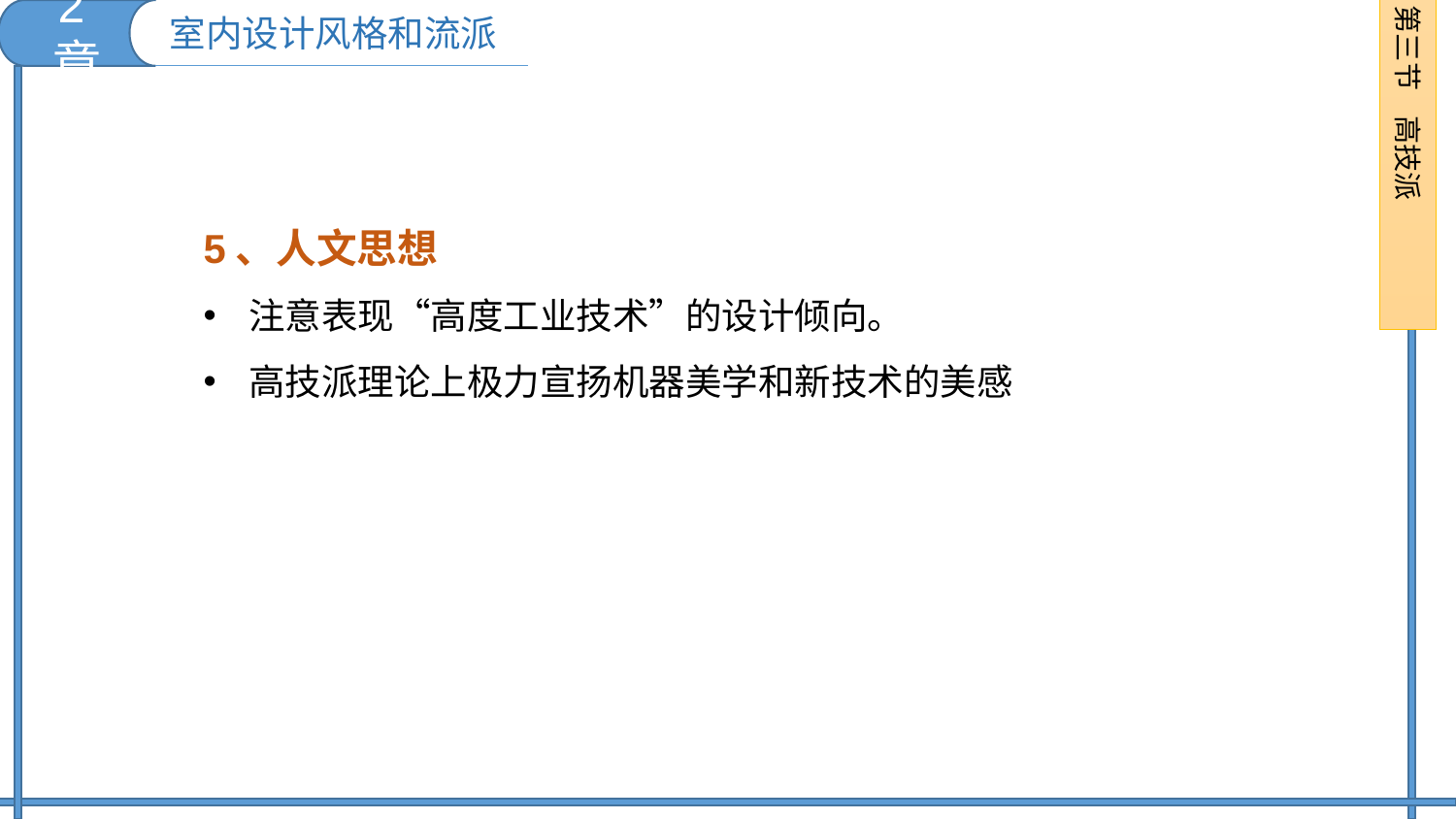

2章
第三节    高技派
室内设计风格和流派

5、人文思想
注意表现“高度工业技术”的设计倾向。
高技派理论上极力宣扬机器美学和新技术的美感